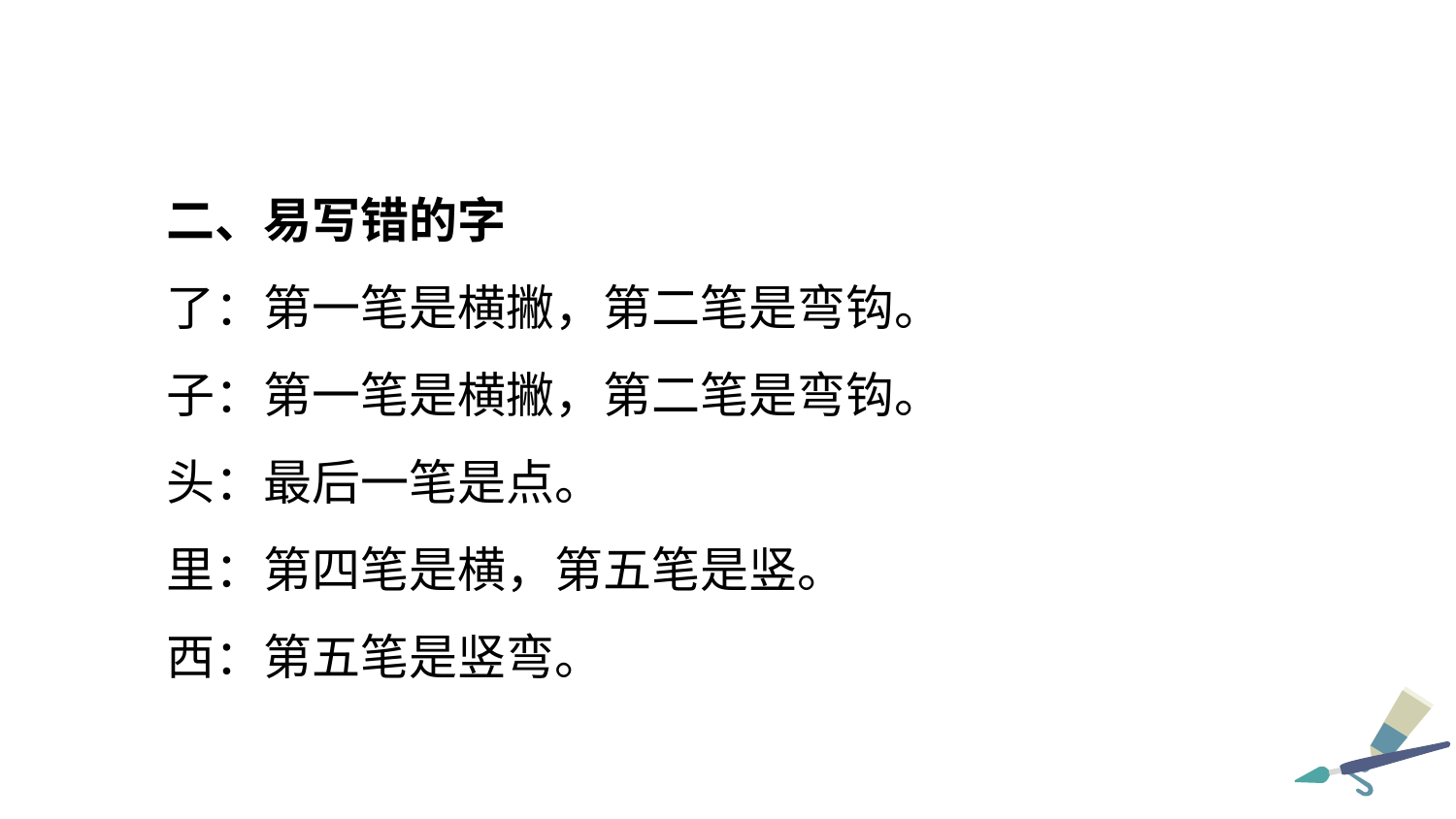

二、易写错的字
了：第一笔是横撇，第二笔是弯钩。
子：第一笔是横撇，第二笔是弯钩。
头：最后一笔是点。
里：第四笔是横，第五笔是竖。
西：第五笔是竖弯。